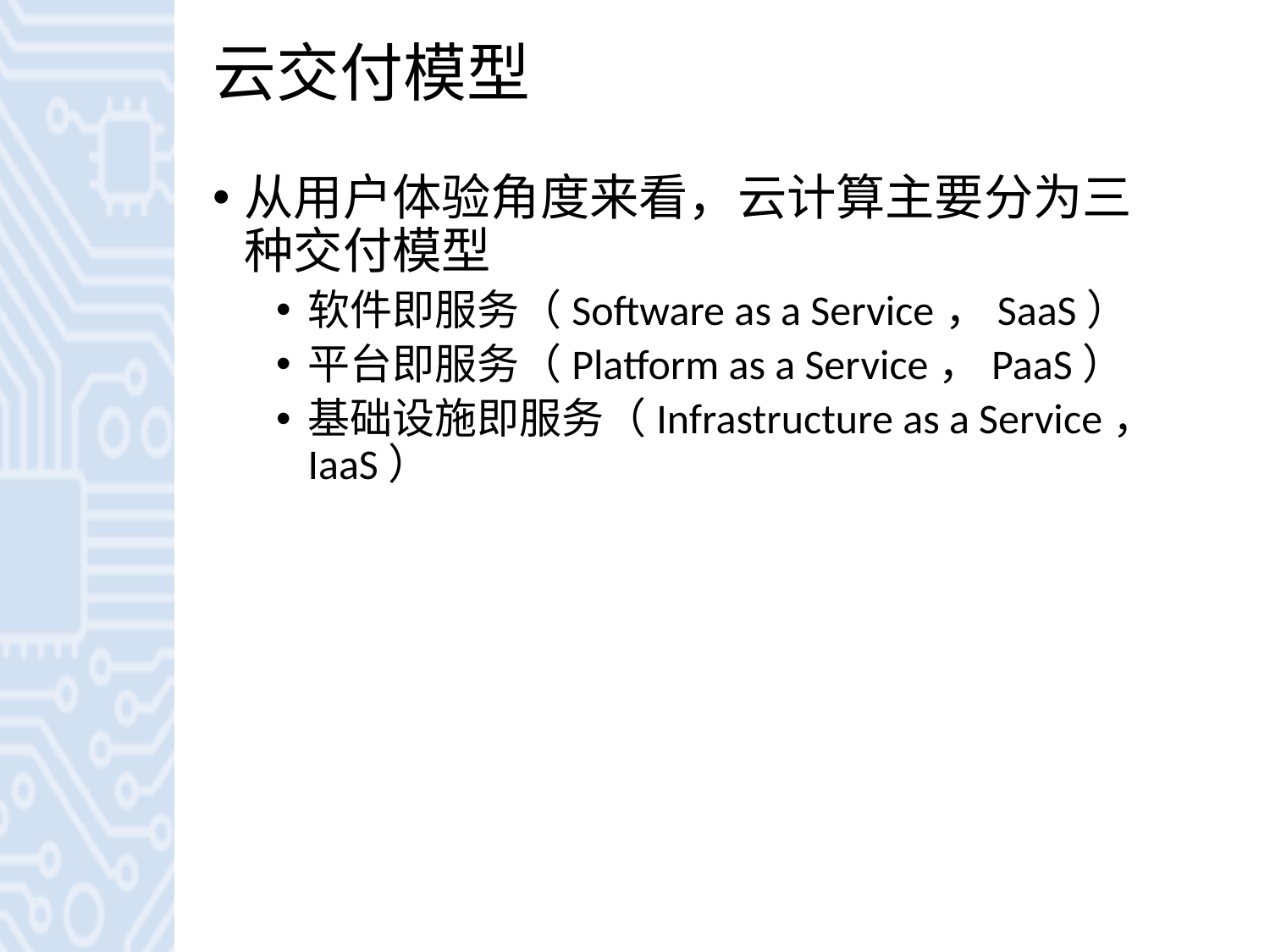

# 云交付模型
从用户体验角度来看，云计算主要分为三种交付模型
软件即服务（Software as a Service，SaaS）
平台即服务（Platform as a Service，PaaS）
基础设施即服务（Infrastructure as a Service，IaaS）